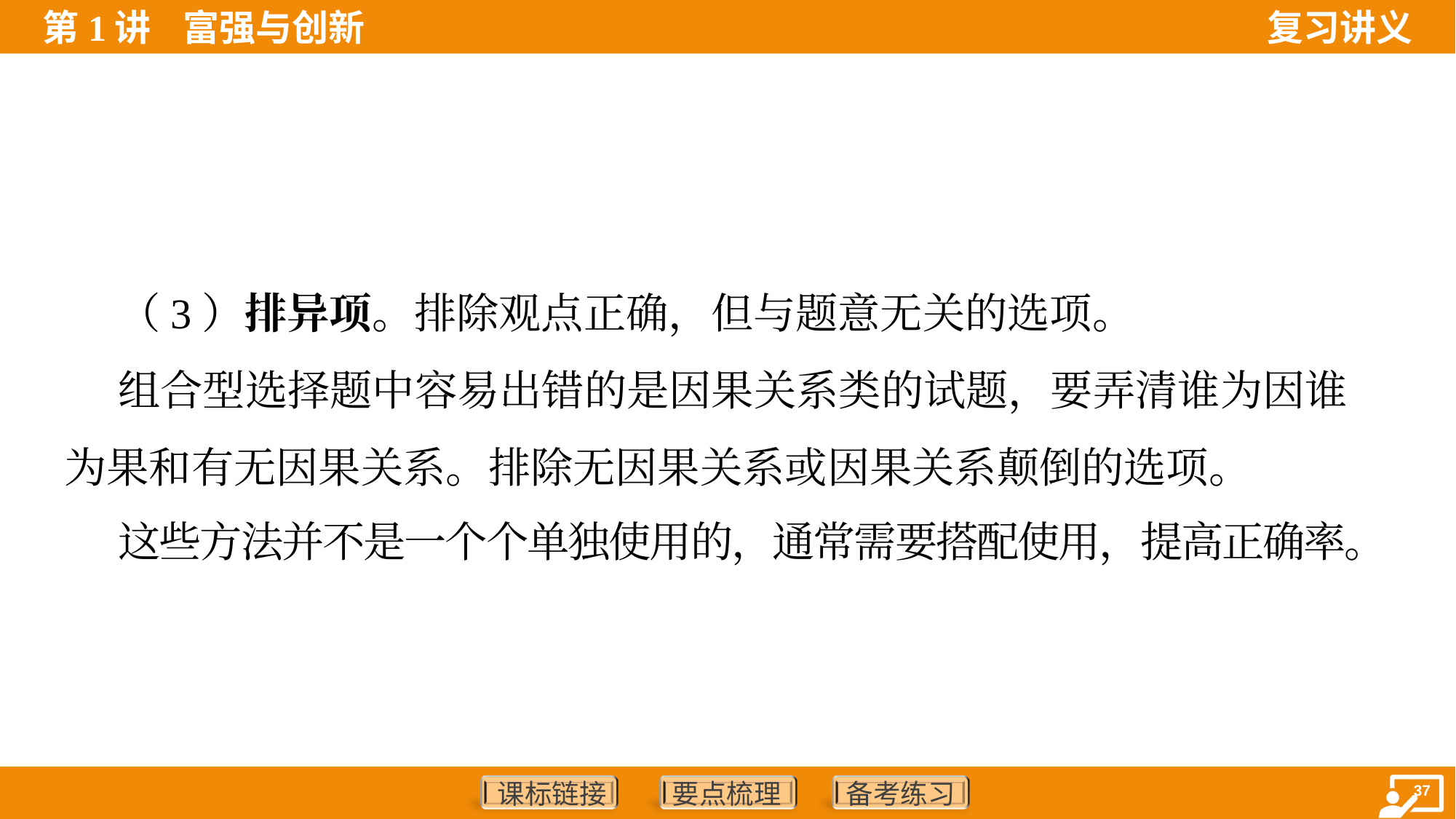

（3）排异项。排除观点正确，但与题意无关的选项。
    组合型选择题中容易出错的是因果关系类的试题，要弄清谁为因谁
为果和有无因果关系。排除无因果关系或因果关系颠倒的选项。
    这些方法并不是一个个单独使用的，通常需要搭配使用，提高正确率。